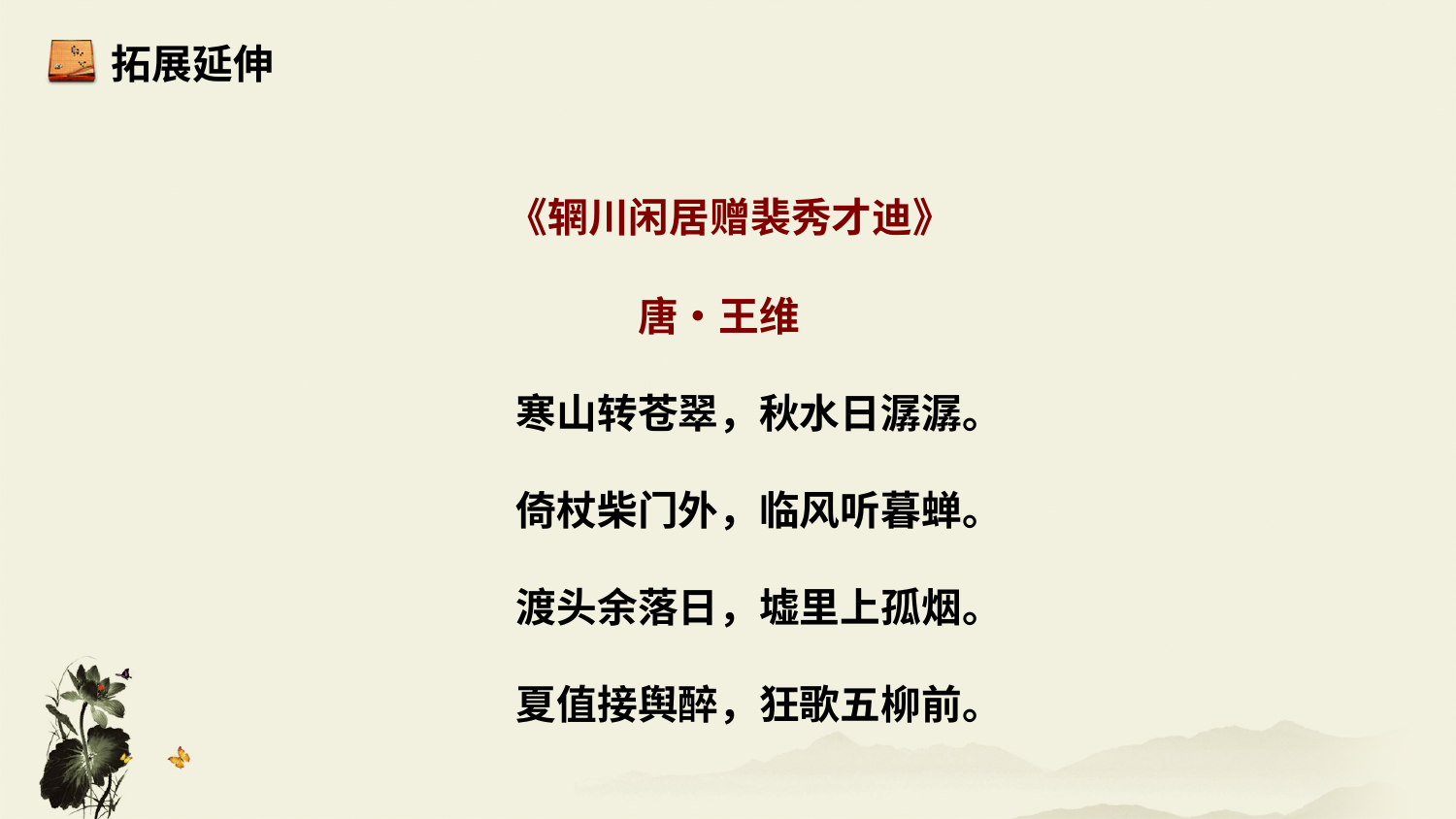

拓展延伸
 《辋川闲居赠裴秀才迪》
唐•王维
　　寒山转苍翠，秋水日潺潺。
　　倚杖柴门外，临风听暮蝉。
　　渡头余落日，墟里上孤烟。
　　夏值接舆醉，狂歌五柳前。